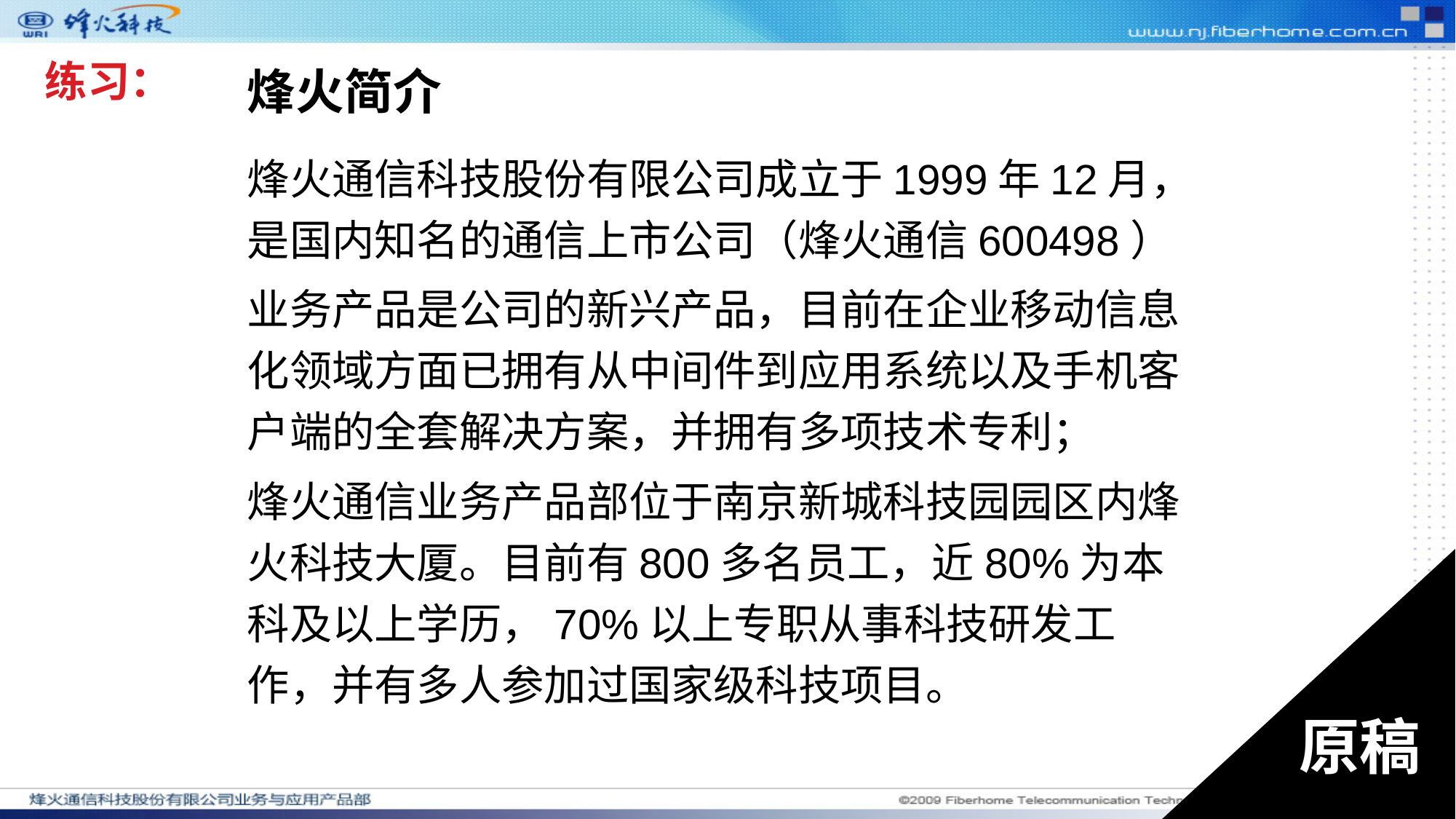

练习：
# 烽火简介
烽火通信科技股份有限公司成立于1999年12月，是国内知名的通信上市公司（烽火通信600498）
业务产品是公司的新兴产品，目前在企业移动信息化领域方面已拥有从中间件到应用系统以及手机客户端的全套解决方案，并拥有多项技术专利；
烽火通信业务产品部位于南京新城科技园园区内烽火科技大厦。目前有800多名员工，近80%为本科及以上学历，70%以上专职从事科技研发工作，并有多人参加过国家级科技项目。

原稿